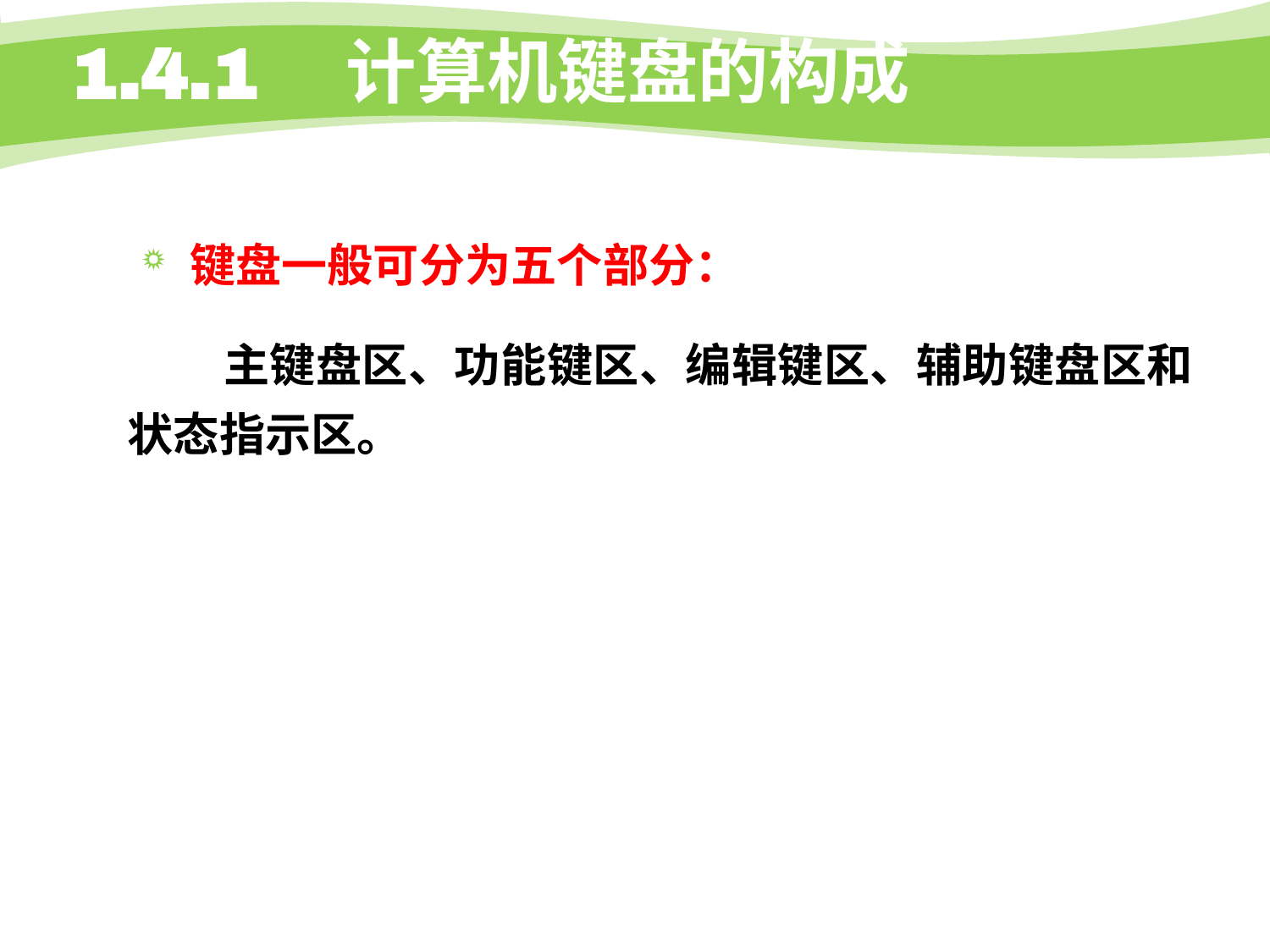

# 1.4.1　计算机键盘的构成
键盘一般可分为五个部分：
 主键盘区、功能键区、编辑键区、辅助键盘区和状态指示区。